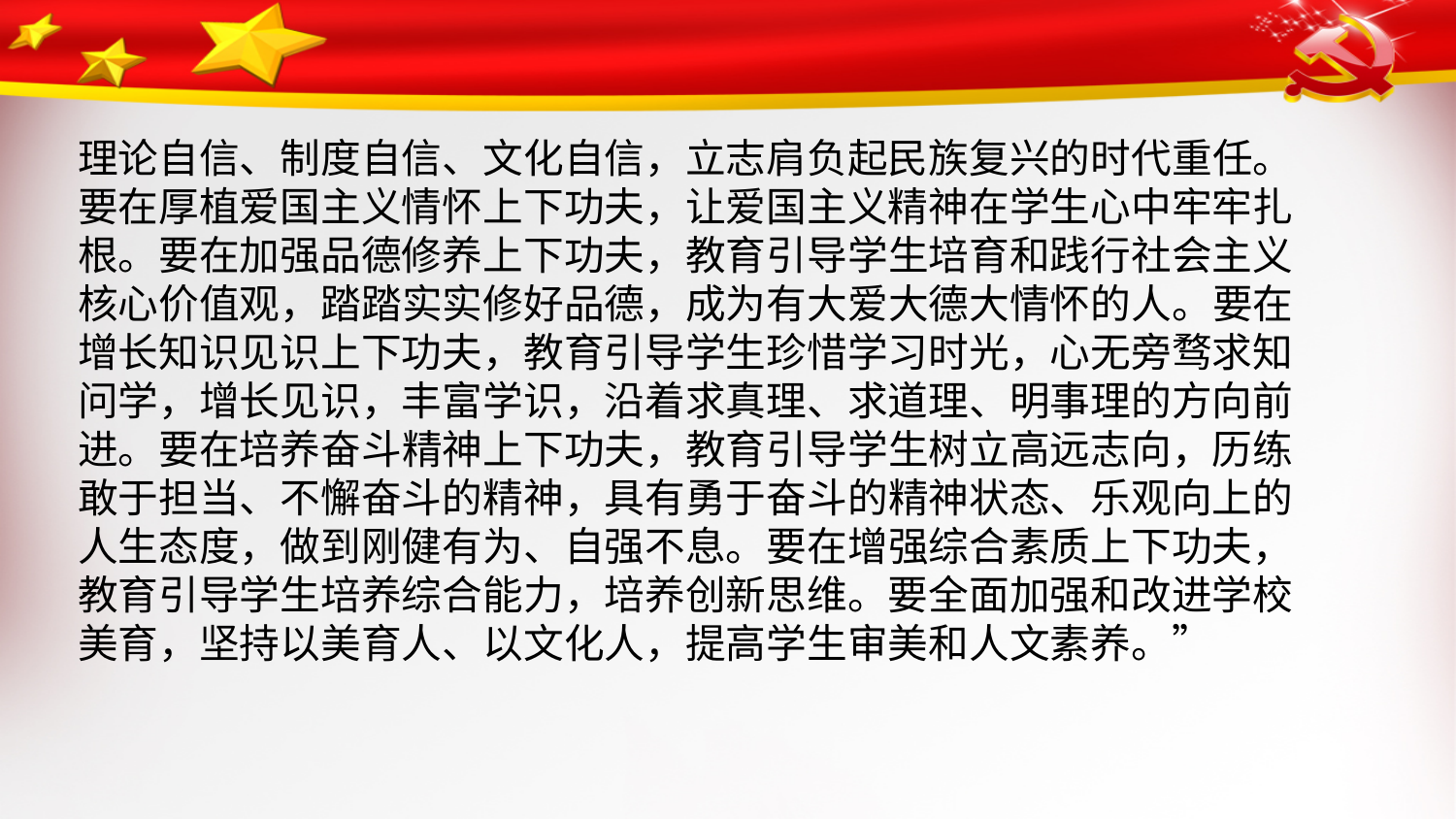

理论自信、制度自信、文化自信，立志肩负起民族复兴的时代重任。要在厚植爱国主义情怀上下功夫，让爱国主义精神在学生心中牢牢扎根。要在加强品德修养上下功夫，教育引导学生培育和践行社会主义核心价值观，踏踏实实修好品德，成为有大爱大德大情怀的人。要在增长知识见识上下功夫，教育引导学生珍惜学习时光，心无旁骛求知问学，增长见识，丰富学识，沿着求真理、求道理、明事理的方向前进。要在培养奋斗精神上下功夫，教育引导学生树立高远志向，历练敢于担当、不懈奋斗的精神，具有勇于奋斗的精神状态、乐观向上的人生态度，做到刚健有为、自强不息。要在增强综合素质上下功夫，教育引导学生培养综合能力，培养创新思维。要全面加强和改进学校美育，坚持以美育人、以文化人，提高学生审美和人文素养。”